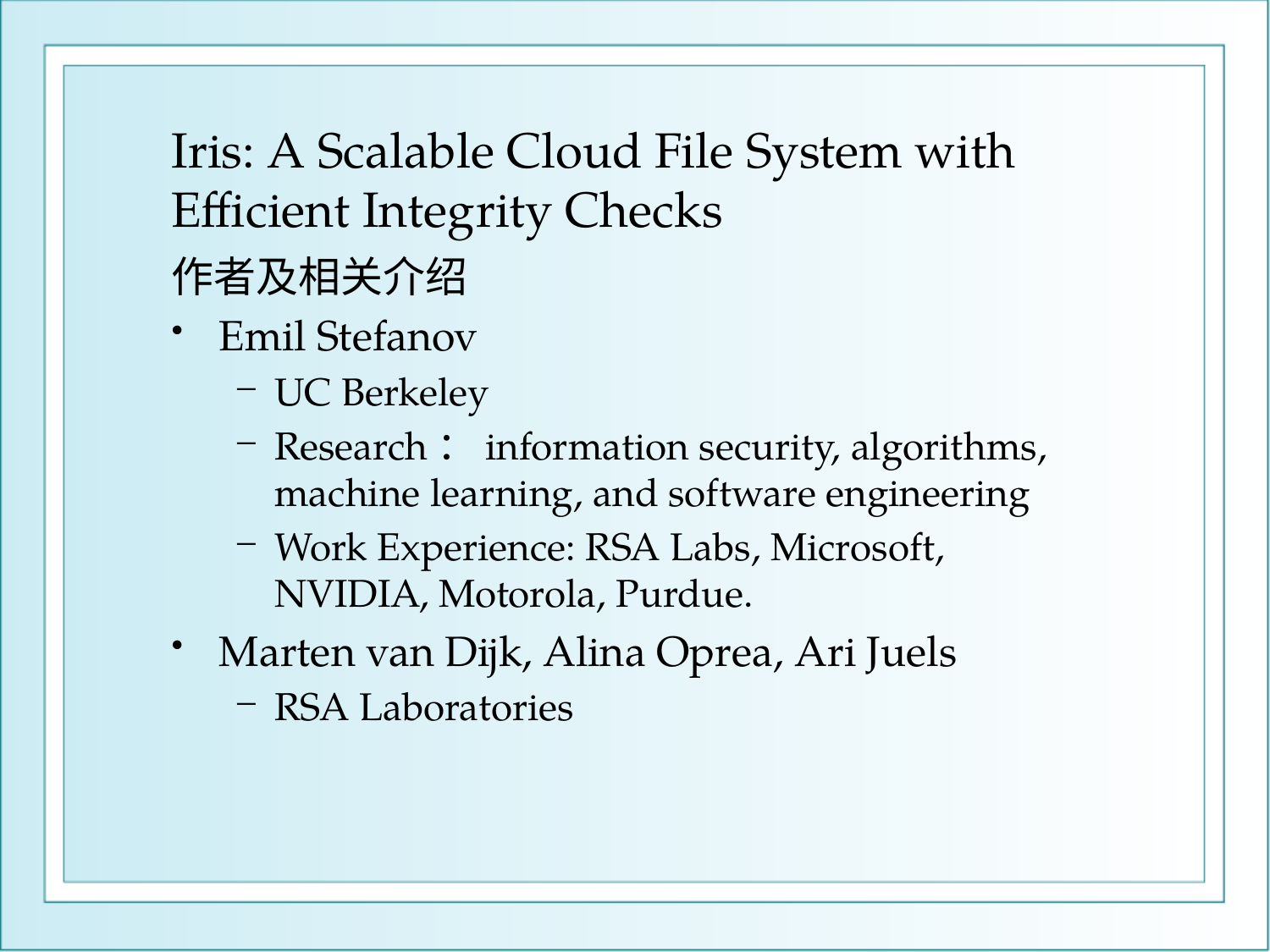

# Iris: A Scalable Cloud File System with Efficient Integrity Checks
作者及相关介绍
Emil Stefanov
UC Berkeley
Research：information security, algorithms, machine learning, and software engineering
Work Experience: RSA Labs, Microsoft, NVIDIA, Motorola, Purdue.
Marten van Dijk, Alina Oprea, Ari Juels
RSA Laboratories